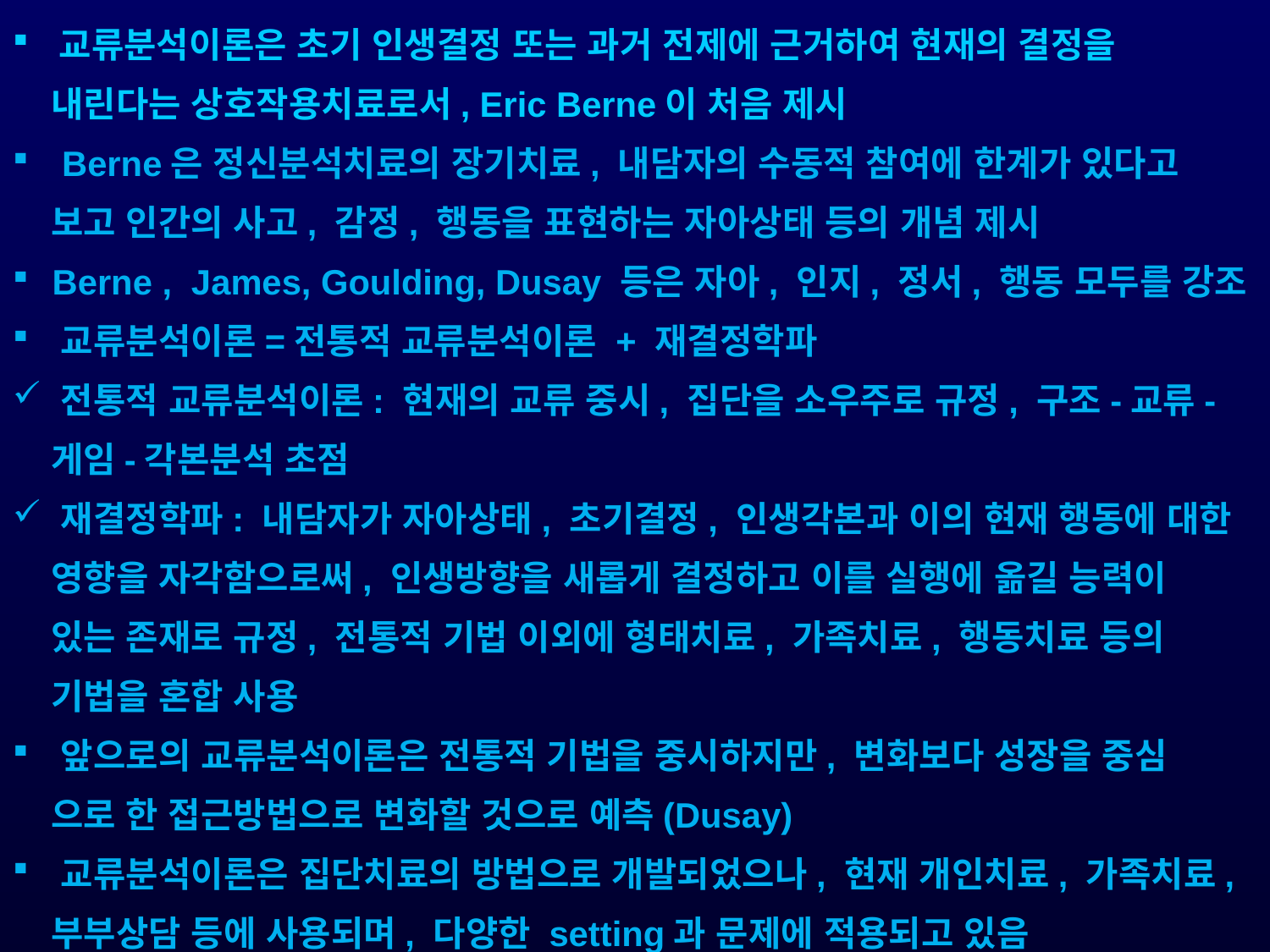

교류분석이론은 초기 인생결정 또는 과거 전제에 근거하여 현재의 결정을
   내린다는 상호작용치료로서, Eric Berne이 처음 제시
  Berne은 정신분석치료의 장기치료, 내담자의 수동적 참여에 한계가 있다고
   보고 인간의 사고, 감정, 행동을 표현하는 자아상태 등의 개념 제시
 Berne ,  James, Goulding, Dusay 등은 자아, 인지, 정서, 행동 모두를 강조
 교류분석이론=전통적 교류분석이론 + 재결정학파
 전통적 교류분석이론: 현재의 교류 중시, 집단을 소우주로 규정, 구조-교류-
   게임-각본분석 초점
 재결정학파: 내담자가 자아상태, 초기결정, 인생각본과 이의 현재 행동에 대한
   영향을 자각함으로써, 인생방향을 새롭게 결정하고 이를 실행에 옮길 능력이
   있는 존재로 규정, 전통적 기법 이외에 형태치료, 가족치료, 행동치료 등의
   기법을 혼합 사용
 앞으로의 교류분석이론은 전통적 기법을 중시하지만, 변화보다 성장을 중심
   으로 한 접근방법으로 변화할 것으로 예측(Dusay)
 교류분석이론은 집단치료의 방법으로 개발되었으나, 현재 개인치료, 가족치료,
   부부상담 등에 사용되며, 다양한 setting과 문제에 적용되고 있음